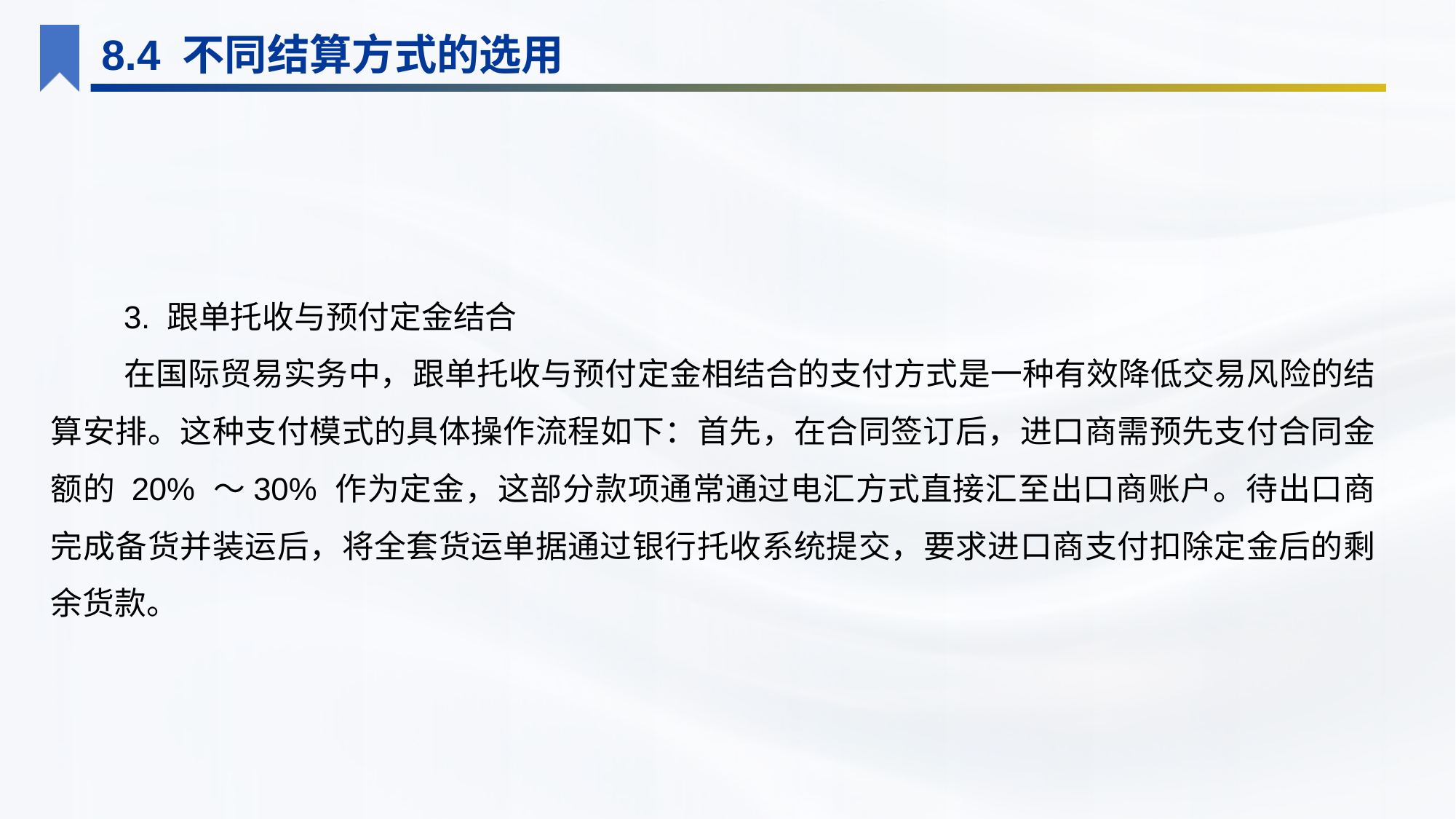

8.4 不同结算方式的选用
3. 跟单托收与预付定金结合
在国际贸易实务中，跟单托收与预付定金相结合的支付方式是一种有效降低交易风险的结算安排。这种支付模式的具体操作流程如下：首先，在合同签订后，进口商需预先支付合同金额的 20% ～30% 作为定金，这部分款项通常通过电汇方式直接汇至出口商账户。待出口商完成备货并装运后，将全套货运单据通过银行托收系统提交，要求进口商支付扣除定金后的剩余货款。